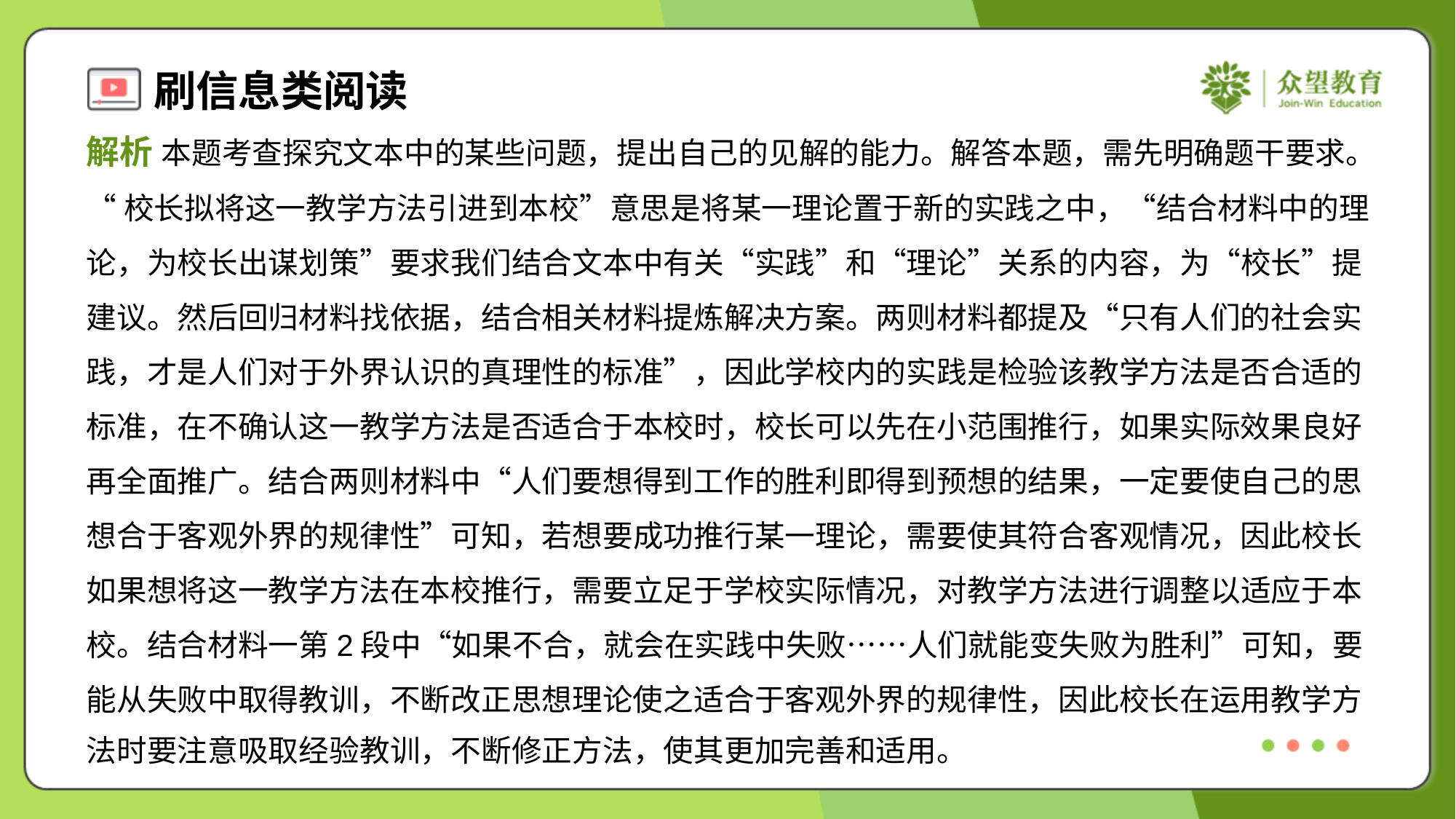

解析 本题考查探究文本中的某些问题，提出自己的见解的能力。解答本题，需先明确题干要求。
“校长拟将这一教学方法引进到本校”意思是将某一理论置于新的实践之中，“结合材料中的理
论，为校长出谋划策”要求我们结合文本中有关“实践”和“理论”关系的内容，为“校长”提
建议。然后回归材料找依据，结合相关材料提炼解决方案。两则材料都提及“只有人们的社会实
践，才是人们对于外界认识的真理性的标准”，因此学校内的实践是检验该教学方法是否合适的
标准，在不确认这一教学方法是否适合于本校时，校长可以先在小范围推行，如果实际效果良好
再全面推广。结合两则材料中“人们要想得到工作的胜利即得到预想的结果，一定要使自己的思
想合于客观外界的规律性”可知，若想要成功推行某一理论，需要使其符合客观情况，因此校长
如果想将这一教学方法在本校推行，需要立足于学校实际情况，对教学方法进行调整以适应于本
校。结合材料一第2段中“如果不合，就会在实践中失败……人们就能变失败为胜利”可知，要
能从失败中取得教训，不断改正思想理论使之适合于客观外界的规律性，因此校长在运用教学方
法时要注意吸取经验教训，不断修正方法，使其更加完善和适用。